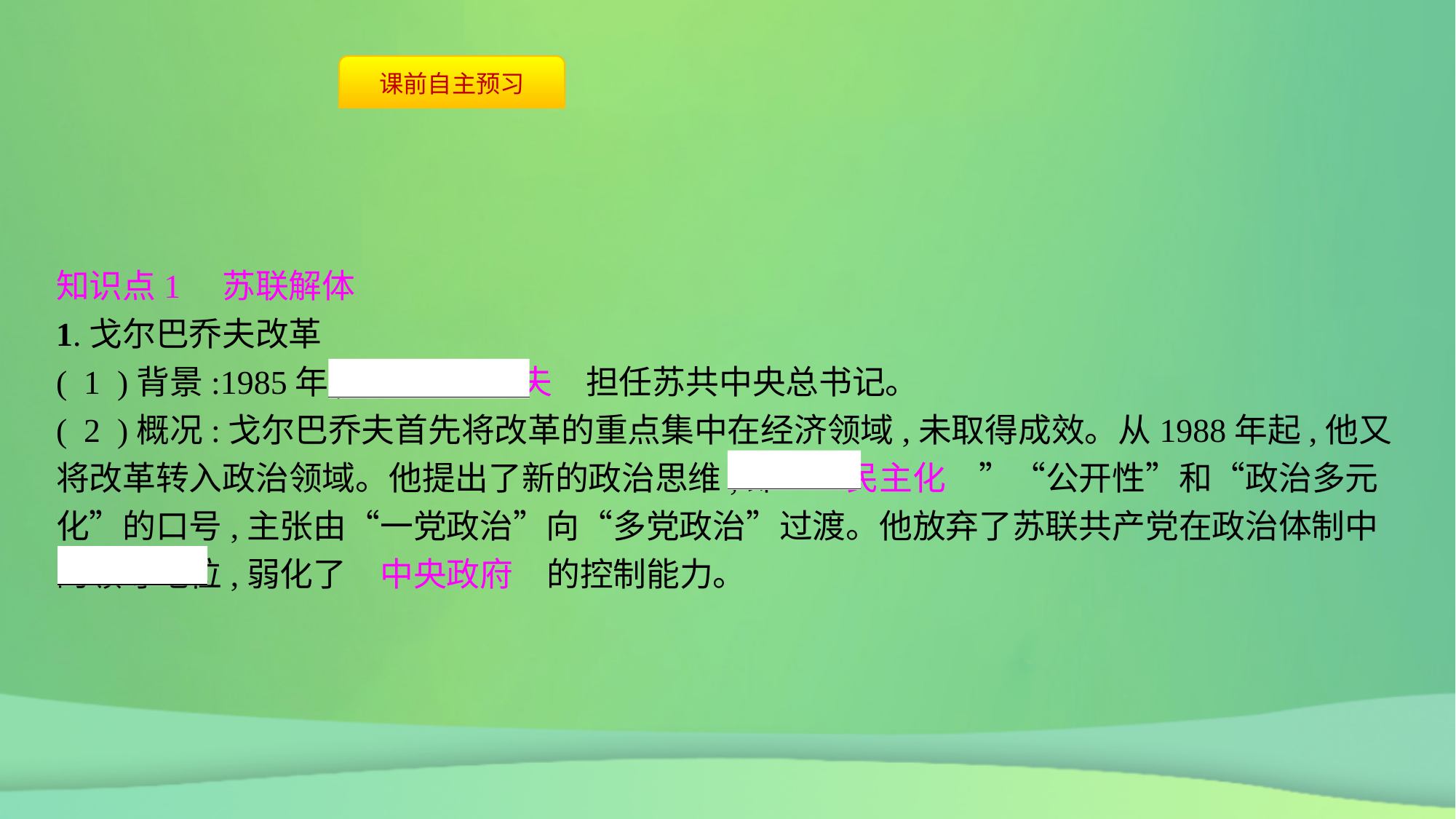

知识点1　苏联解体
1.戈尔巴乔夫改革
(  1  )背景:1985年,　戈尔巴乔夫　担任苏共中央总书记。
(  2  )概况:戈尔巴乔夫首先将改革的重点集中在经济领域,未取得成效。从1988年起,他又将改革转入政治领域。他提出了新的政治思维,即“　民主化　”“公开性”和“政治多元化”的口号,主张由“一党政治”向“多党政治”过渡。他放弃了苏联共产党在政治体制中的领导地位,弱化了　中央政府　的控制能力。